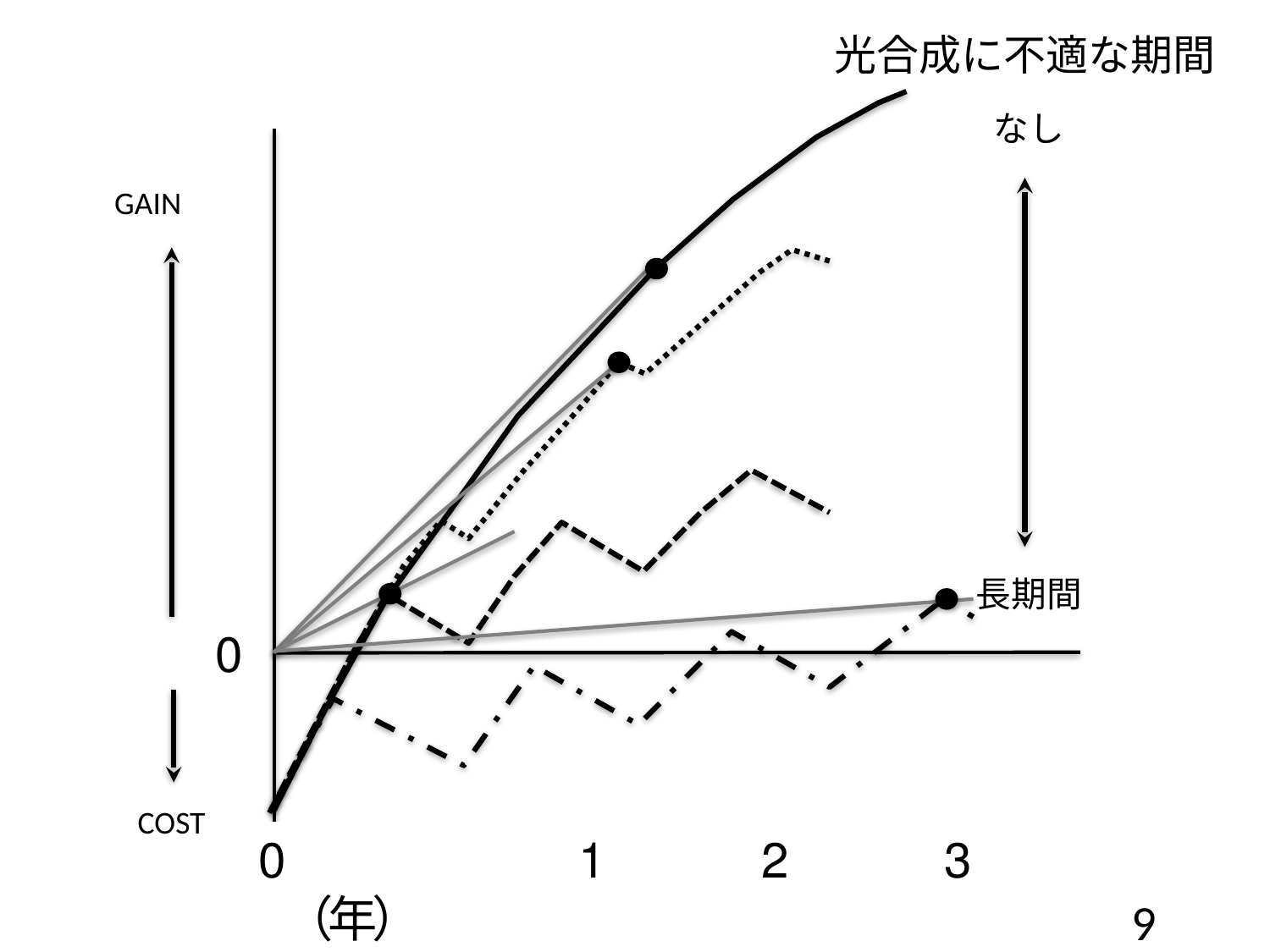

光合成に不適な期間

なし

長期間

GAIN

0

COST
0　　　　　　1                   2                   3       （年）
9